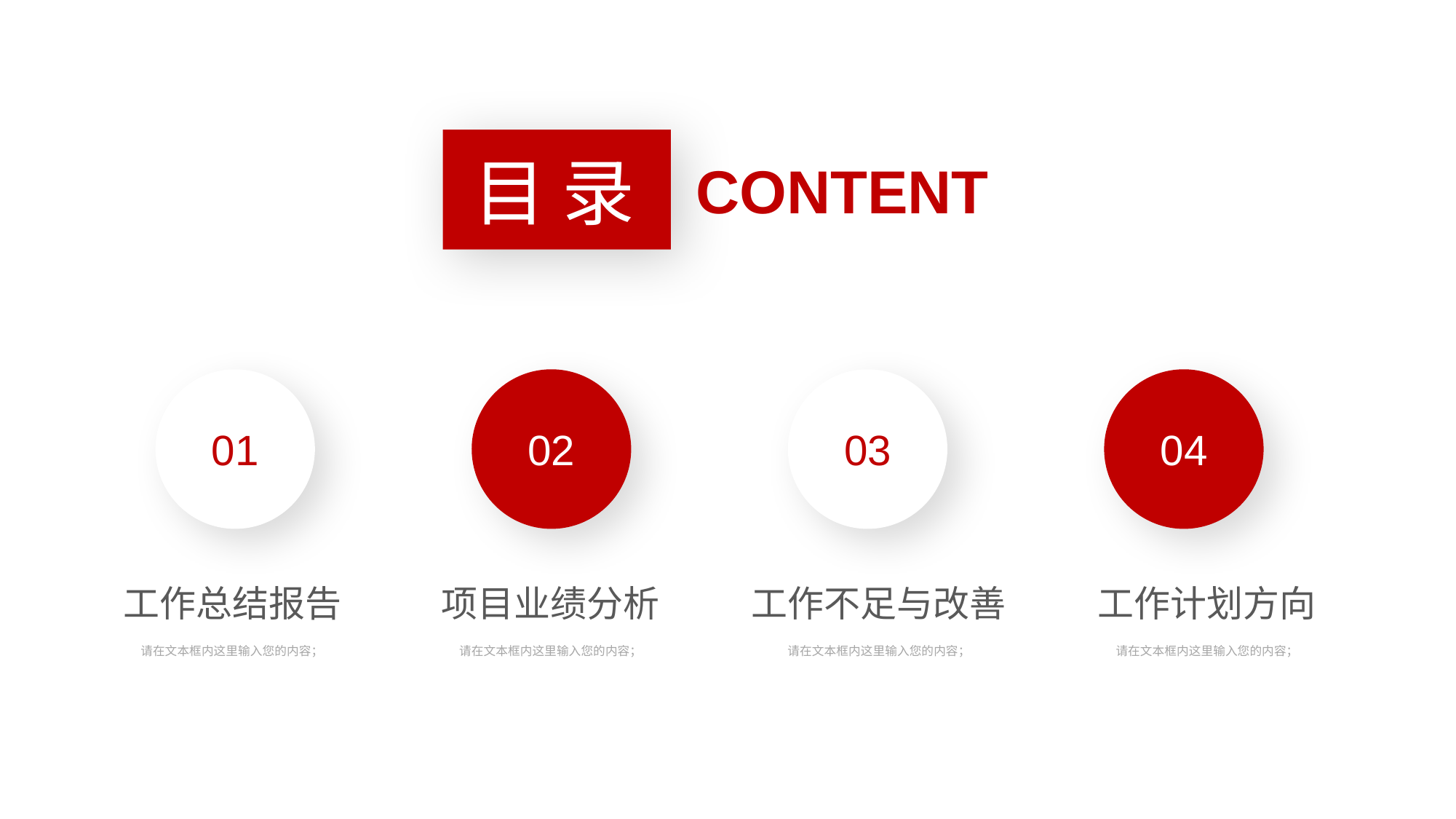

CONTENT
目 录

01
02
03
04
工作总结报告
请在文本框内这里输入您的内容；
项目业绩分析
请在文本框内这里输入您的内容；
工作不足与改善
请在文本框内这里输入您的内容；
工作计划方向
请在文本框内这里输入您的内容；